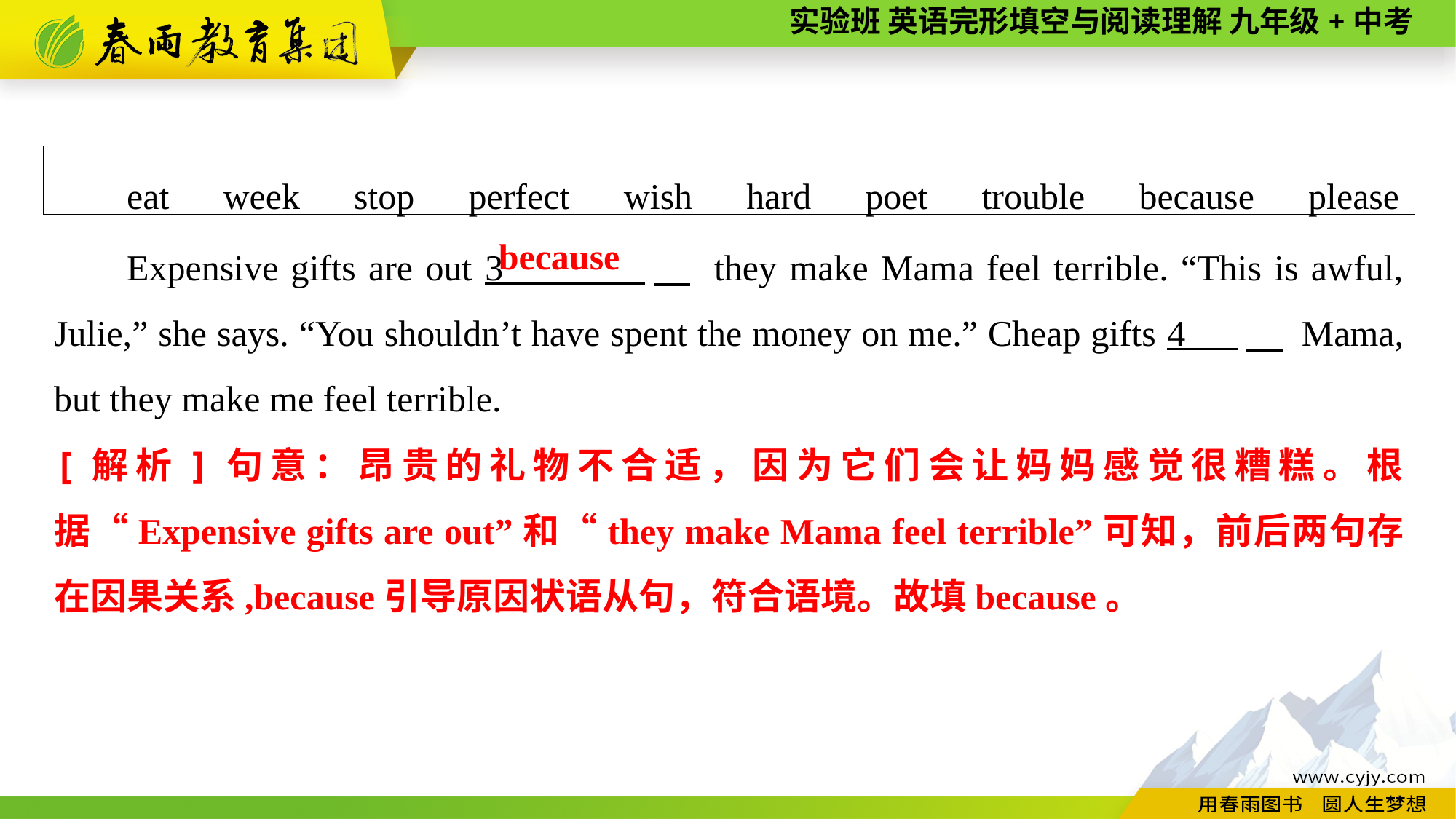

eat　week　stop　perfect　wish　hard　poet　trouble　because　please
Expensive gifts are out 3           　 they make Mama feel terrible. “This is awful, Julie,” she says. “You shouldn’t have spent the money on me.” Cheap gifts 4     　 Mama, but they make me feel terrible.
because
[解析]句意：昂贵的礼物不合适，因为它们会让妈妈感觉很糟糕。根据“Expensive gifts are out”和“they make Mama feel terrible”可知，前后两句存在因果关系,because引导原因状语从句，符合语境。故填because。